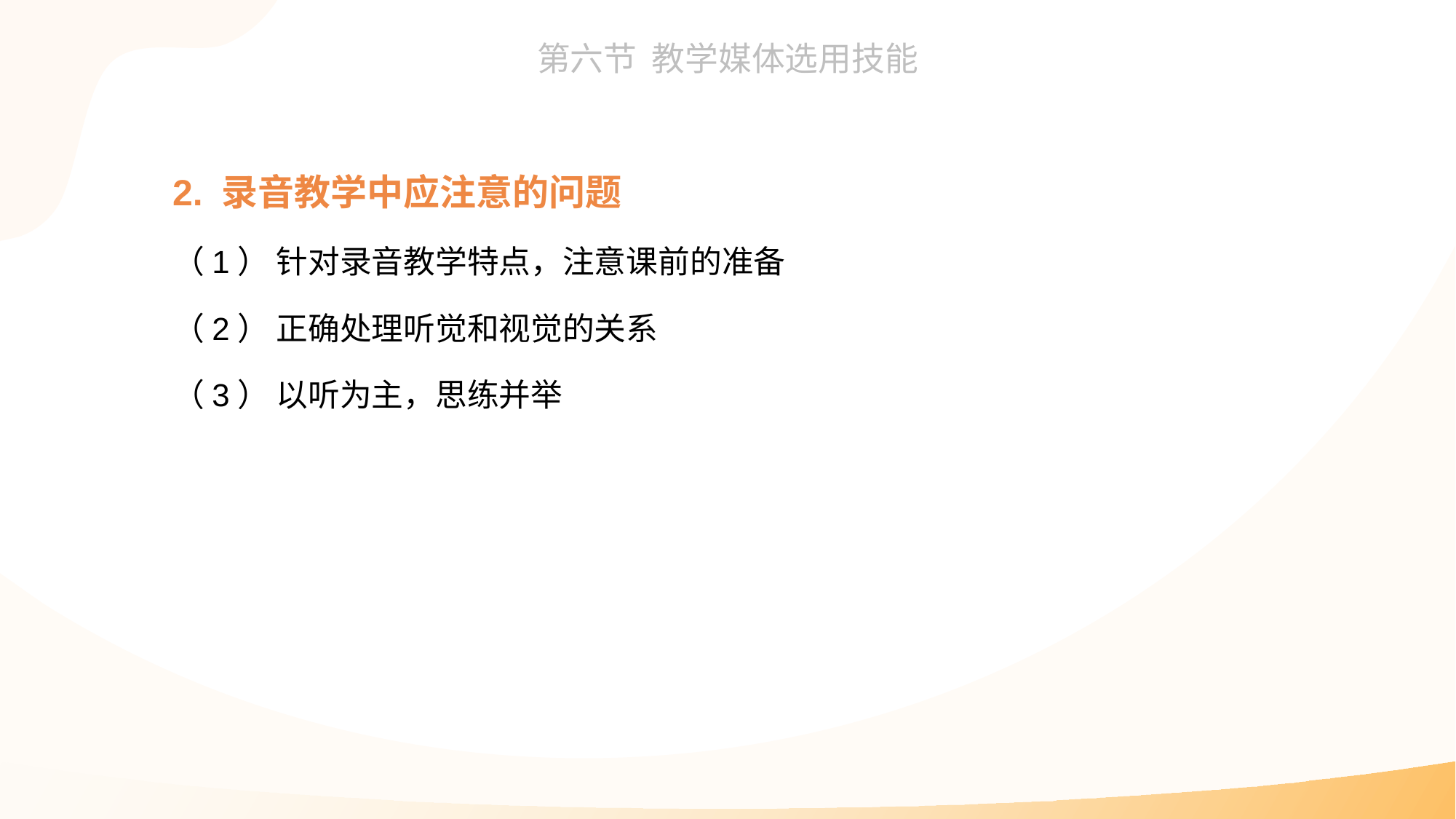

2. 录音教学中应注意的问题
（1） 针对录音教学特点，注意课前的准备
（2） 正确处理听觉和视觉的关系
（3） 以听为主，思练并举